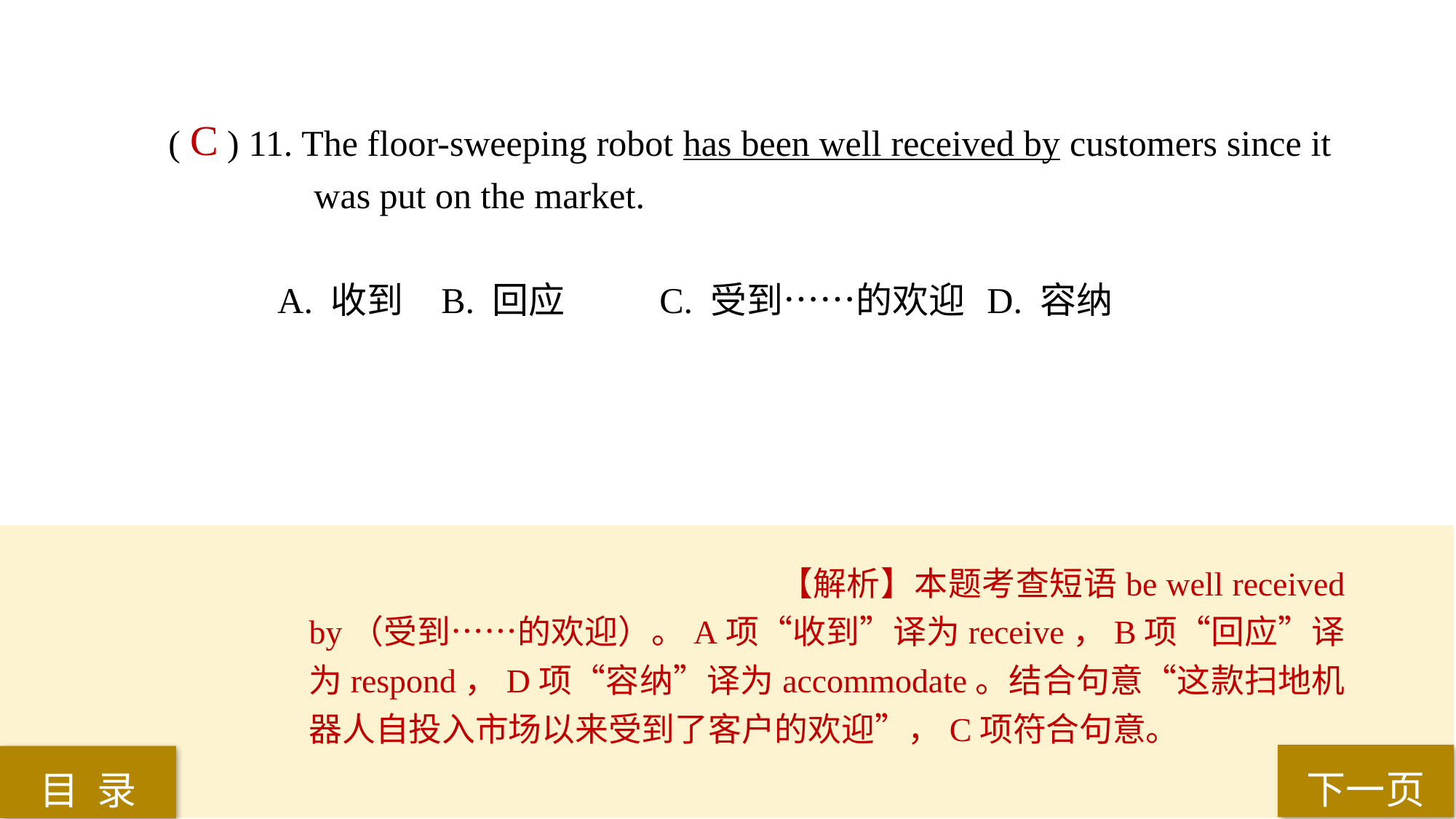

(     ) 11. The floor-sweeping robot has been well received by customers since it 	    was put on the market.

A. 收到 	B. 回应 	C. 受到……的欢迎 	D. 容纳
C
【解析】本题考查短语be well received by（受到……的欢迎）。A项“收到”译为receive，B项“回应”译为respond，D项“容纳”译为accommodate。结合句意“这款扫地机器人自投入市场以来受到了客户的欢迎”，C项符合句意。